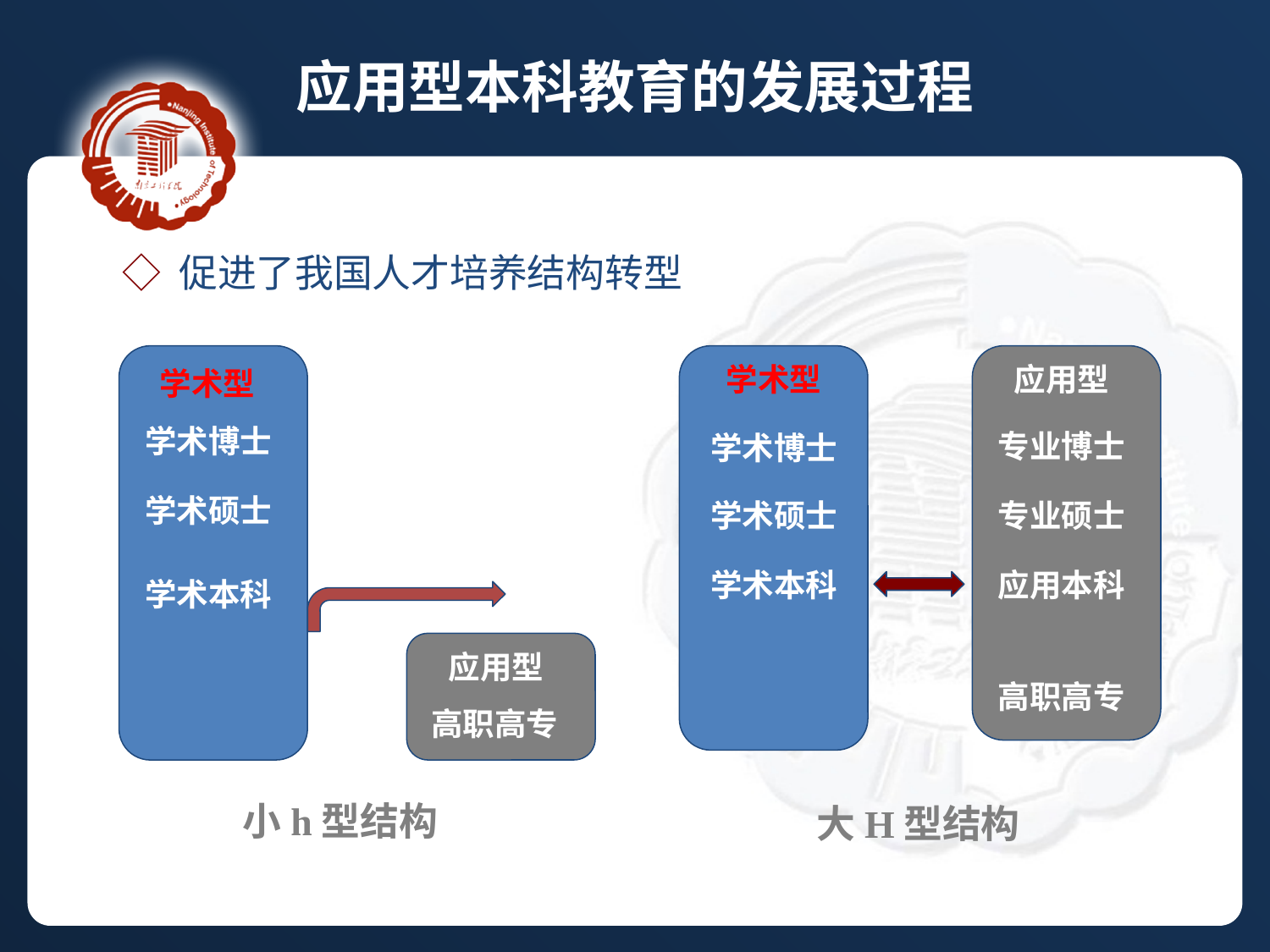

应用型本科教育的发展过程
◇ 促进了我国人才培养结构转型

学术型
应用型
学术型
学术博士
专业博士
学术博士
学术硕士
专业硕士
学术硕士
应用本科
学术本科
学术本科

应用型
高职高专
高职高专
小h型结构
大H型结构